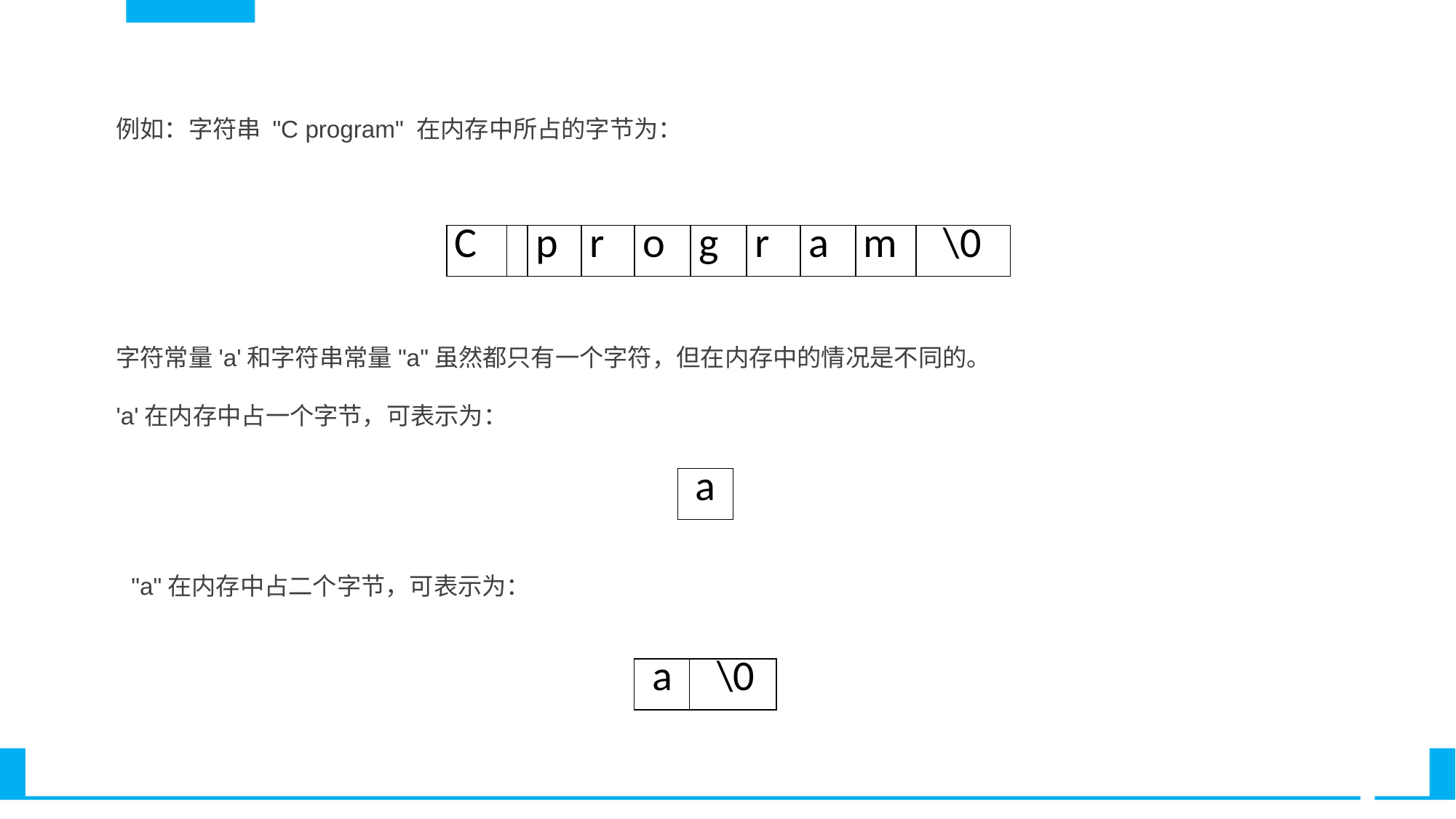

例如：字符串 "C program" 在内存中所占的字节为：
| C |  | p | r | o | g | r | a | m | \0 |
| --- | --- | --- | --- | --- | --- | --- | --- | --- | --- |
字符常量'a'和字符串常量"a"虽然都只有一个字符，但在内存中的情况是不同的。
'a'在内存中占一个字节，可表示为：
| a |
| --- |
"a"在内存中占二个字节，可表示为：
| a | \0 |
| --- | --- |